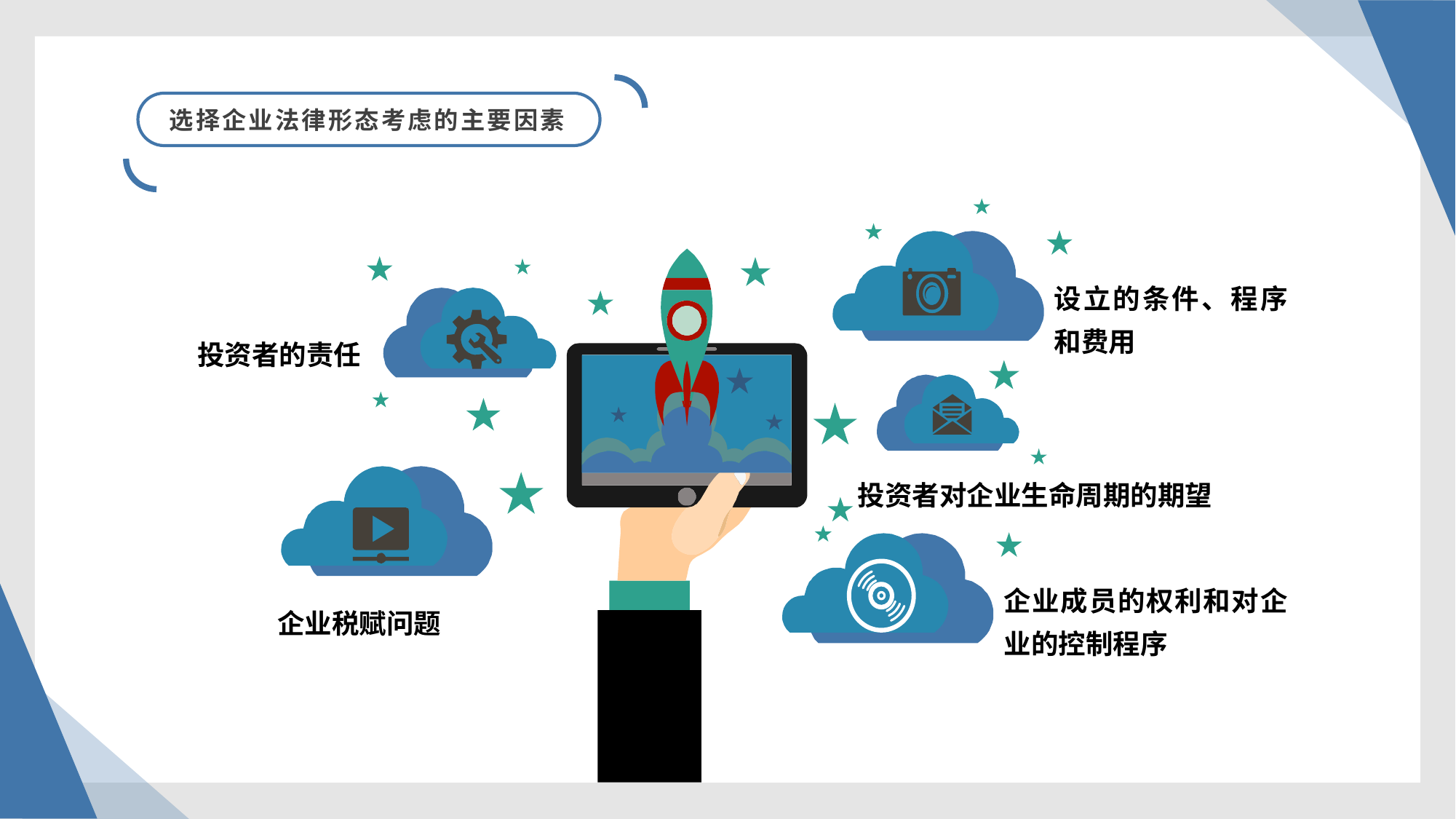

选择企业法律形态考虑的主要因素

设立的条件、程序和费用

投资者的责任

投资者对企业生命周期的期望

企业成员的权利和对企业的控制程序

企业税赋问题